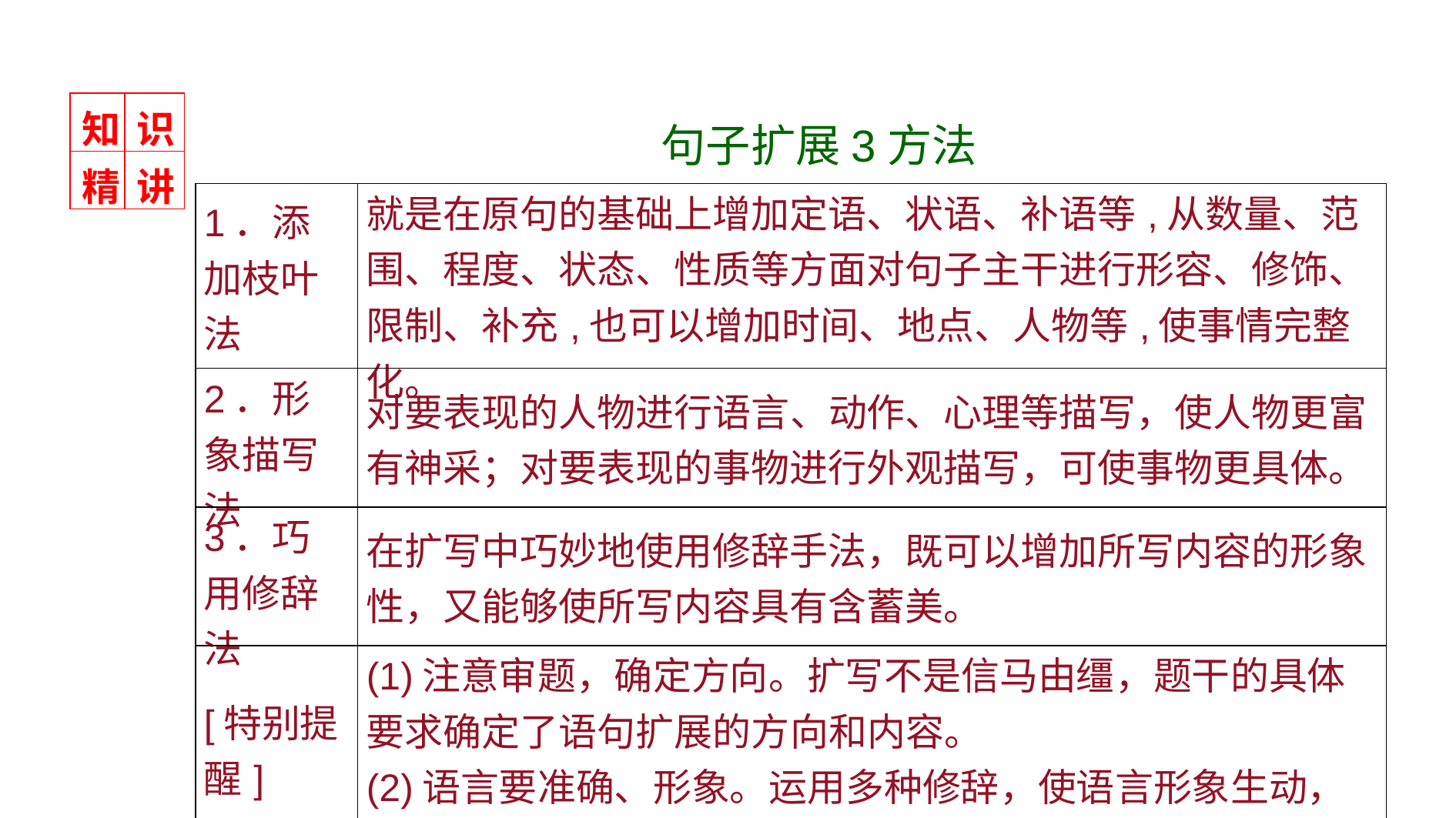

句子扩展3方法
| 知 | 识 |
| --- | --- |
| 精 | 讲 |
| 1．添加枝叶法 | 就是在原句的基础上增加定语、状语、补语等,从数量、范围、程度、状态、性质等方面对句子主干进行形容、修饰、限制、补充,也可以增加时间、地点、人物等,使事情完整化。 |
| --- | --- |
| 2．形象描写法 | 对要表现的人物进行语言、动作、心理等描写，使人物更富有神采；对要表现的事物进行外观描写，可使事物更具体。 |
| 3．巧用修辞法 | 在扩写中巧妙地使用修辞手法，既可以增加所写内容的形象性，又能够使所写内容具有含蓄美。 |
| [特别提醒] | (1)注意审题，确定方向。扩写不是信马由缰，题干的具体要求确定了语句扩展的方向和内容。 (2)语言要准确、形象。运用多种修辞，使语言形象生动，保证扩写的内容丰富、有意蕴。 |